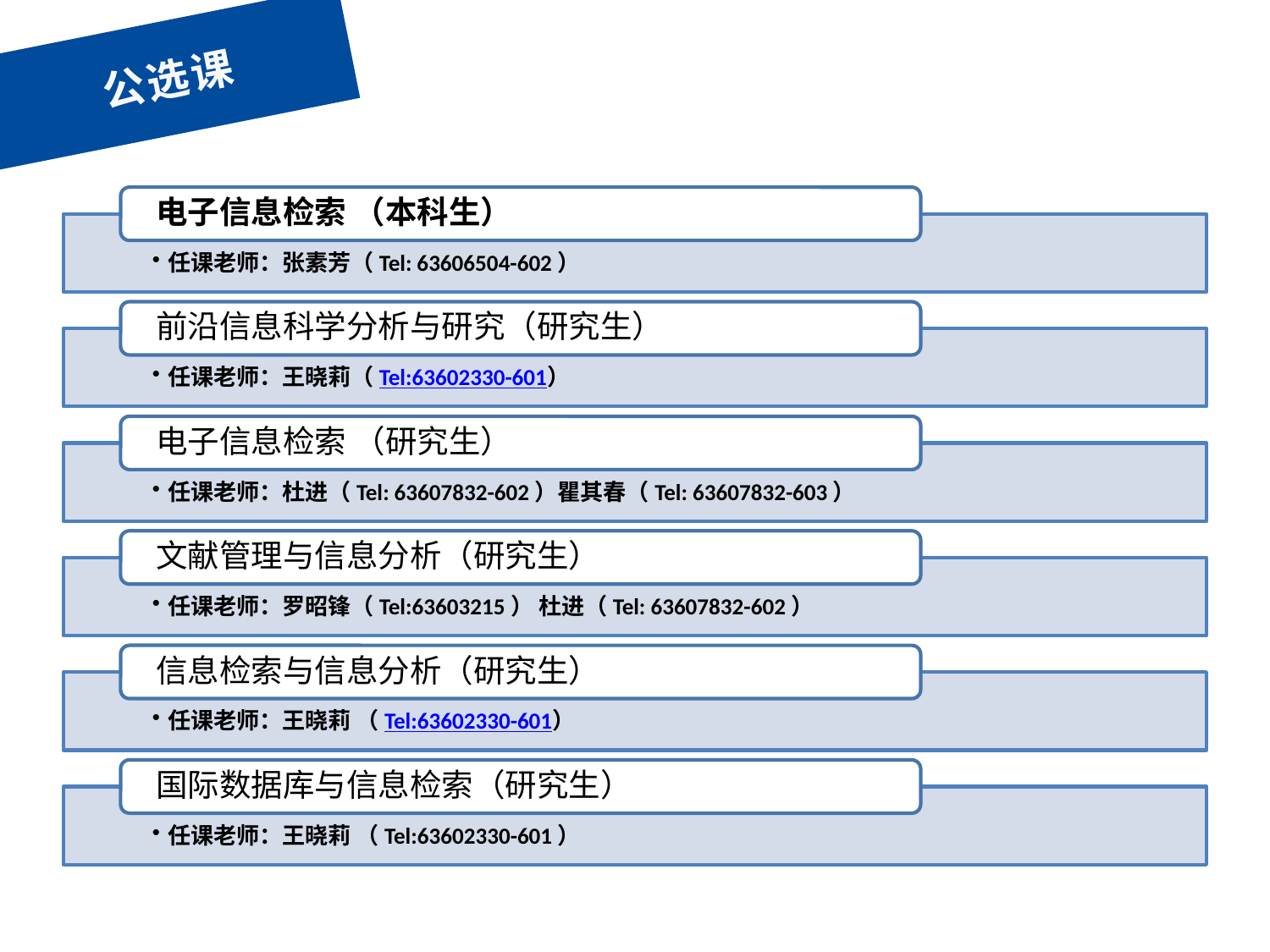

公选课
任课老师：张素芳（Tel: 63606504-602）
电子信息检索 （本科生）
任课老师：王晓莉（Tel:63602330-601）
前沿信息科学分析与研究（研究生）
任课老师：杜进（Tel: 63607832-602）瞿其春（Tel: 63607832-603）
电子信息检索 （研究生）
任课老师：罗昭锋（Tel:63603215） 杜进（Tel: 63607832-602）
文献管理与信息分析（研究生）
任课老师：王晓莉 （Tel:63602330-601）
信息检索与信息分析（研究生）
任课老师：王晓莉 （Tel:63602330-601）
国际数据库与信息检索（研究生）